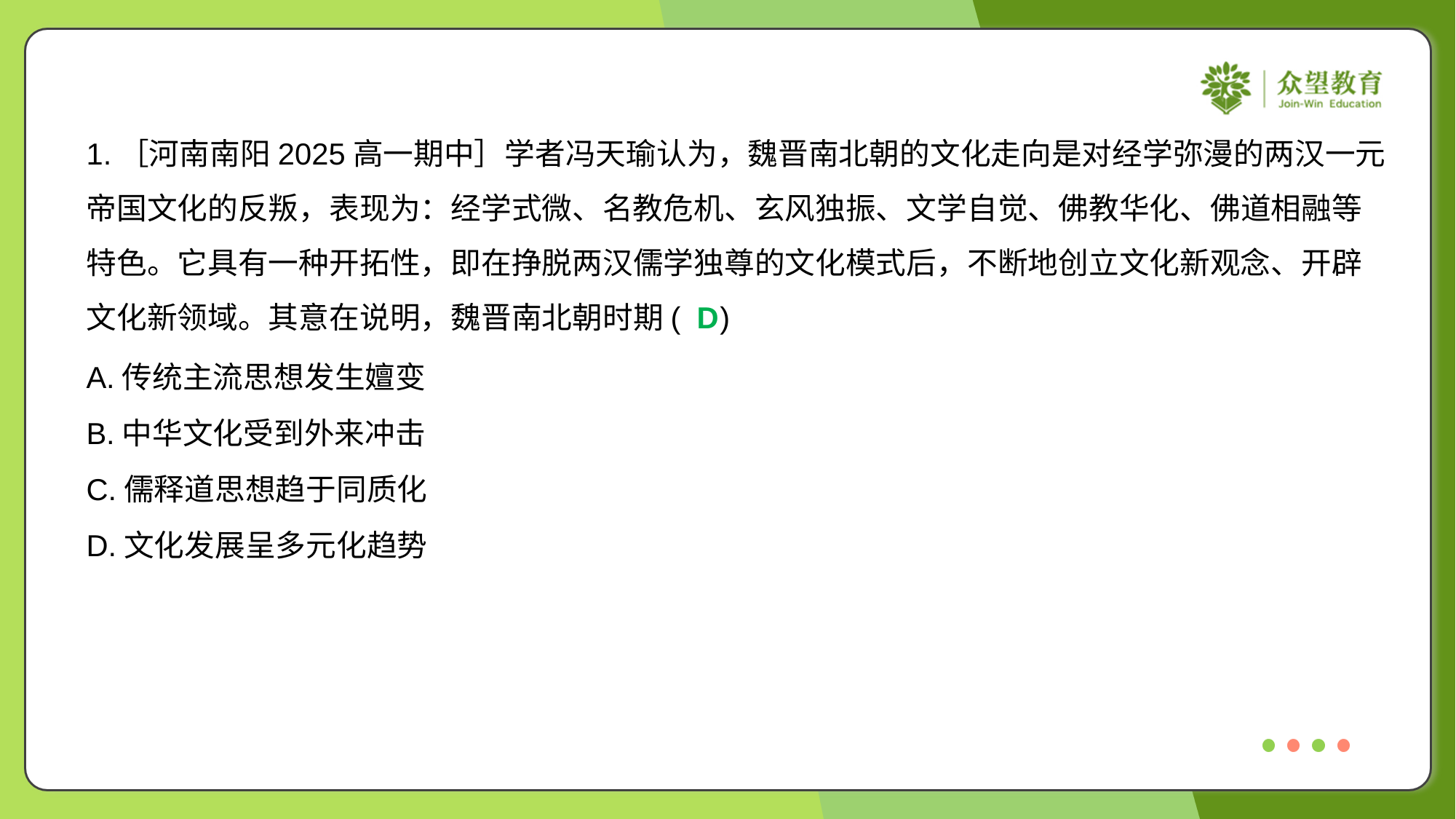

1.［河南南阳2025高一期中］学者冯天瑜认为，魏晋南北朝的文化走向是对经学弥漫的两汉一元
帝国文化的反叛，表现为：经学式微、名教危机、玄风独振、文学自觉、佛教华化、佛道相融等
特色。它具有一种开拓性，即在挣脱两汉儒学独尊的文化模式后，不断地创立文化新观念、开辟
文化新领域。其意在说明，魏晋南北朝时期(     )
D
A.传统主流思想发生嬗变
B.中华文化受到外来冲击
C.儒释道思想趋于同质化
D.文化发展呈多元化趋势